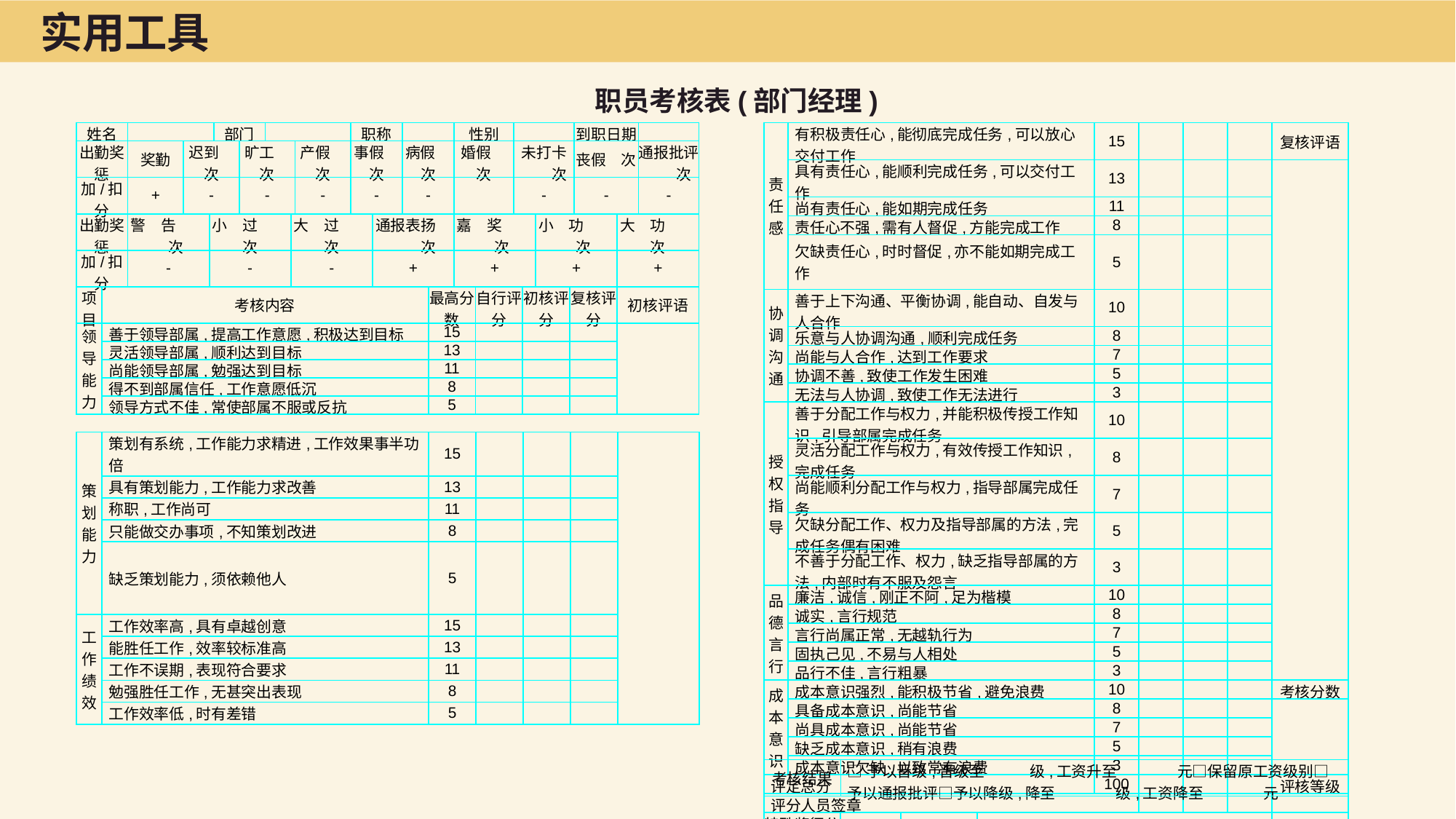

实用工具
职员考核表(部门经理)
| 姓名 |  |  |  |  | 部门 |  |  |  |  | 职称 |  |  |  | 性别 |  |  |  |  |  | 到职日期 |  |  |
| --- | --- | --- | --- | --- | --- | --- | --- | --- | --- | --- | --- | --- | --- | --- | --- | --- | --- | --- | --- | --- | --- | --- |
| 出勤奖惩 |  | 奖勤 | 迟到　次 |  |  | 旷工　次 |  |  | 产假　次 | 事假　次 |  | 病假　次 |  | 婚假　次 |  | 未打卡　　次 |  |  |  | 丧假　次 |  | 通报批评　　次 |
| 加/扣分 |  | + | - |  |  | - |  |  | - | - |  | - |  |  |  | - |  |  |  | - |  | - |
| 出勤奖惩 |  | 警　告　　　次 |  | 小　过　　次 |  |  |  | 大　过　　次 |  |  | 通报表扬　　　次 |  |  | 嘉　奖　　　次 |  |  |  | 小　功　　　次 |  |  | 大　功　　次 |  |
| 加/扣分 |  | - |  | - |  |  |  | - |  |  | + |  |  | + |  |  |  | + |  |  | + |  |
| 项目 | 考核内容 |  |  |  |  |  |  |  |  |  |  |  | 最高分数 |  | 自行评分 |  | 初核评分 |  | 复核评分 |  | 初核评语 |  |
| 领导能力 | 善于领导部属,提高工作意愿,积极达到目标 |  |  |  |  |  |  |  |  |  |  |  | 15 |  |  |  |  |  |  |  |  |  |
|  | 灵活领导部属,顺利达到目标 |  |  |  |  |  |  |  |  |  |  |  | 13 |  |  |  |  |  |  |  |  |  |
|  | 尚能领导部属,勉强达到目标 |  |  |  |  |  |  |  |  |  |  |  | 11 |  |  |  |  |  |  |  |  |  |
|  | 得不到部属信任,工作意愿低沉 |  |  |  |  |  |  |  |  |  |  |  | 8 |  |  |  |  |  |  |  |  |  |
|  | 领导方式不佳,常使部属不服或反抗 |  |  |  |  |  |  |  |  |  |  |  | 5 |  |  |  |  |  |  |  |  |  |
| 责任感 | 有积极责任心,能彻底完成任务,可以放心交付工作 |  |  |  | 15 |  |  |  | 复核评语 |
| --- | --- | --- | --- | --- | --- | --- | --- | --- | --- |
|  | 具有责任心,能顺利完成任务,可以交付工作 |  |  |  | 13 |  |  |  |  |
|  | 尚有责任心,能如期完成任务 |  |  |  | 11 |  |  |  |  |
|  | 责任心不强,需有人督促,方能完成工作 |  |  |  | 8 |  |  |  |  |
|  | 欠缺责任心,时时督促,亦不能如期完成工作 |  |  |  | 5 |  |  |  |  |
| 协调沟通 | 善于上下沟通、平衡协调,能自动、自发与人合作 |  |  |  | 10 |  |  |  |  |
|  | 乐意与人协调沟通,顺利完成任务 |  |  |  | 8 |  |  |  |  |
|  | 尚能与人合作,达到工作要求 |  |  |  | 7 |  |  |  |  |
|  | 协调不善,致使工作发生困难 |  |  |  | 5 |  |  |  |  |
|  | 无法与人协调,致使工作无法进行 |  |  |  | 3 |  |  |  |  |
| 授权指导 | 善于分配工作与权力,并能积极传授工作知识,引导部属完成任务 |  |  |  | 10 |  |  |  |  |
|  | 灵活分配工作与权力,有效传授工作知识,完成任务 |  |  |  | 8 |  |  |  |  |
|  | 尚能顺利分配工作与权力,指导部属完成任务 |  |  |  | 7 |  |  |  |  |
|  | 欠缺分配工作、权力及指导部属的方法,完成任务偶有困难 |  |  |  | 5 |  |  |  |  |
|  | 不善于分配工作、权力,缺乏指导部属的方法,内部时有不服及怨言 |  |  |  | 3 |  |  |  |  |
| 品德言行 | 廉洁,诚信,刚正不阿,足为楷模 |  |  |  | 10 |  |  |  |  |
|  | 诚实,言行规范 |  |  |  | 8 |  |  |  |  |
|  | 言行尚属正常,无越轨行为 |  |  |  | 7 |  |  |  |  |
|  | 固执己见,不易与人相处 |  |  |  | 5 |  |  |  |  |
|  | 品行不佳,言行粗暴 |  |  |  | 3 |  |  |  |  |
| 成本意识 | 成本意识强烈,能积极节省,避免浪费 |  |  |  | 10 |  |  |  | 考核分数 |
|  | 具备成本意识,尚能节省 |  |  |  | 8 |  |  |  |  |
|  | 尚具成本意识,尚能节省 |  |  |  | 7 |  |  |  |  |
|  | 缺乏成本意识,稍有浪费 |  |  |  | 5 |  |  |  |  |
|  | 成本意识欠缺,以致常有浪费 |  |  |  | 3 |  |  |  |  |
| 评定总分 |  |  |  |  | 100 |  |  |  | 评核等级 |
| 评分人员签章 |  |  |  |  |  |  |  |  |  |
| 特殊奖惩分数 |  |  | 理由 |  |  |  |  |  |  |
| 策划能力 | 策划有系统,工作能力求精进,工作效果事半功倍 | 15 |  |  |  |  |
| --- | --- | --- | --- | --- | --- | --- |
|  | 具有策划能力,工作能力求改善 | 13 |  |  |  |  |
|  | 称职,工作尚可 | 11 |  |  |  |  |
|  | 只能做交办事项,不知策划改进 | 8 |  |  |  |  |
|  | 缺乏策划能力,须依赖他人 | 5 |  |  |  |  |
| 工作绩效 | 工作效率高,具有卓越创意 | 15 |  |  |  |  |
|  | 能胜任工作,效率较标准高 | 13 |  |  |  |  |
|  | 工作不误期,表现符合要求 | 11 |  |  |  |  |
|  | 勉强胜任工作,无甚突出表现 | 8 |  |  |  |  |
|  | 工作效率低,时有差错 | 5 |  |  |  |  |
| 考核结果 | □予以晋级,晋级至　　　级,工资升至　　　　元□保留原工资级别□予以通报批评□予以降级,降至　　　　级,工资降至　　　　元 |
| --- | --- |